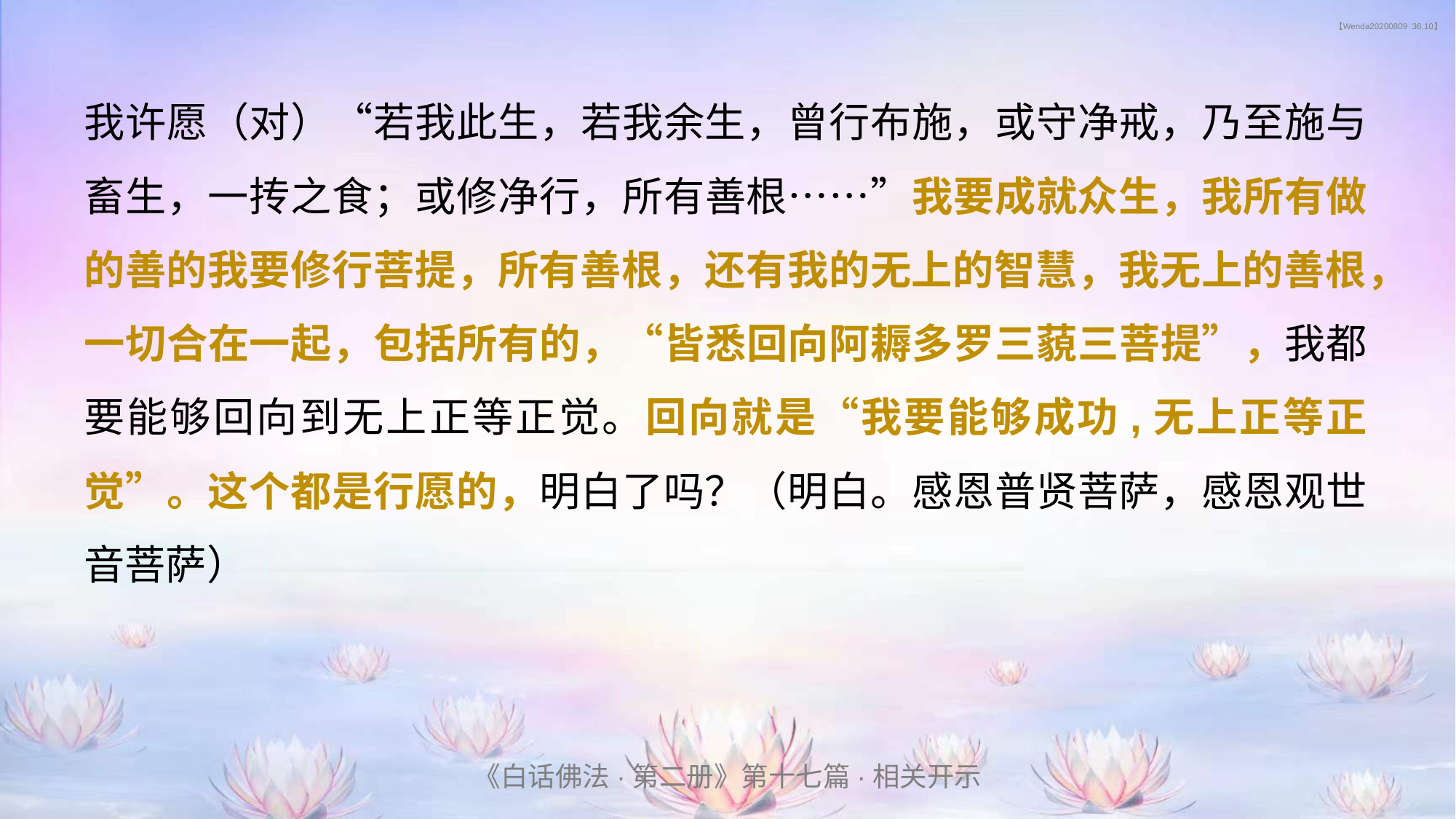

# 【Wenda20200809  36:10】
我许愿（对）“若我此生，若我余生，曾行布施，或守净戒，乃至施与畜生，一抟之食；或修净行，所有善根……”我要成就众生，我所有做的善的我要修行菩提，所有善根，还有我的无上的智慧，我无上的善根，一切合在一起，包括所有的，“皆悉回向阿耨多罗三藐三菩提”，我都要能够回向到无上正等正觉。回向就是“我要能够成功,无上正等正觉”。这个都是行愿的，明白了吗？（明白。感恩普贤菩萨，感恩观世音菩萨）

《白话佛法·第二册》第十七篇·相关开示